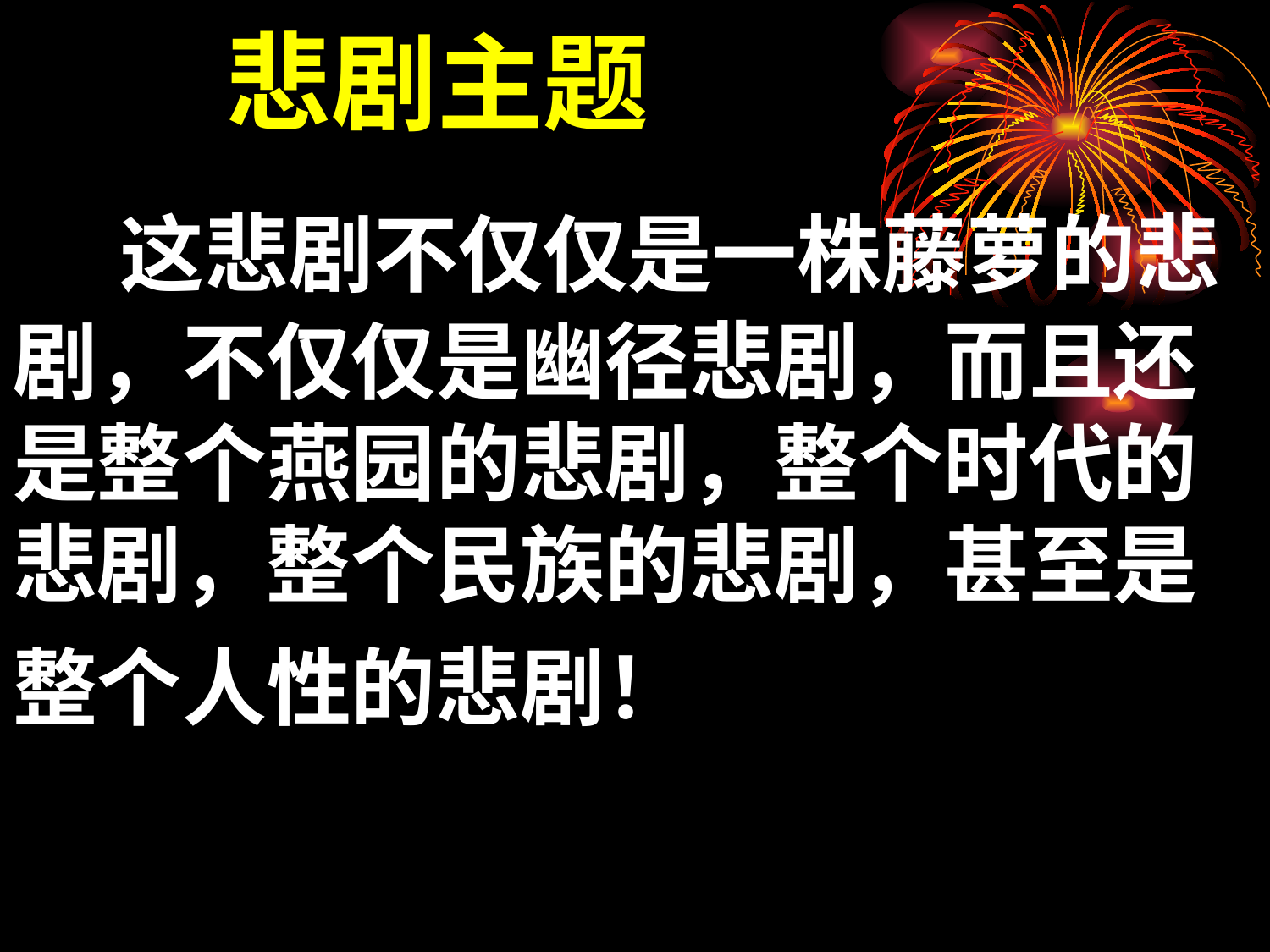

悲剧主题
   这悲剧不仅仅是一株藤萝的悲剧，不仅仅是幽径悲剧，而且还是整个燕园的悲剧，整个时代的悲剧，整个民族的悲剧，甚至是整个人性的悲剧！